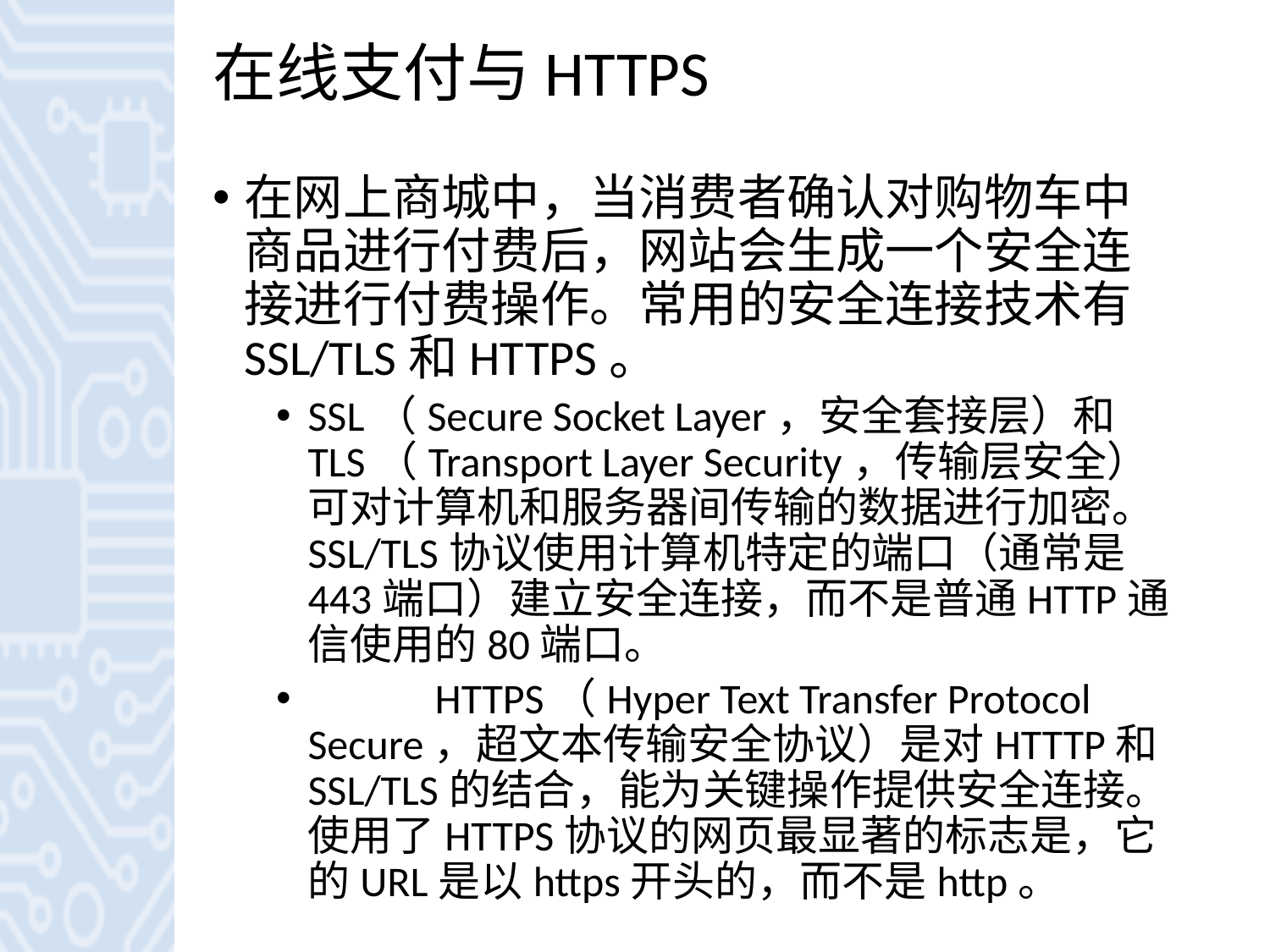

# 在线支付与HTTPS
在网上商城中，当消费者确认对购物车中商品进行付费后，网站会生成一个安全连接进行付费操作。常用的安全连接技术有SSL/TLS和HTTPS。
SSL（Secure Socket Layer，安全套接层）和TLS（Transport Layer Security，传输层安全）可对计算机和服务器间传输的数据进行加密。SSL/TLS协议使用计算机特定的端口（通常是443端口）建立安全连接，而不是普通HTTP通信使用的80端口。
	HTTPS（Hyper Text Transfer Protocol Secure，超文本传输安全协议）是对HTTTP和SSL/TLS的结合，能为关键操作提供安全连接。使用了HTTPS协议的网页最显著的标志是，它的URL是以https开头的，而不是http。